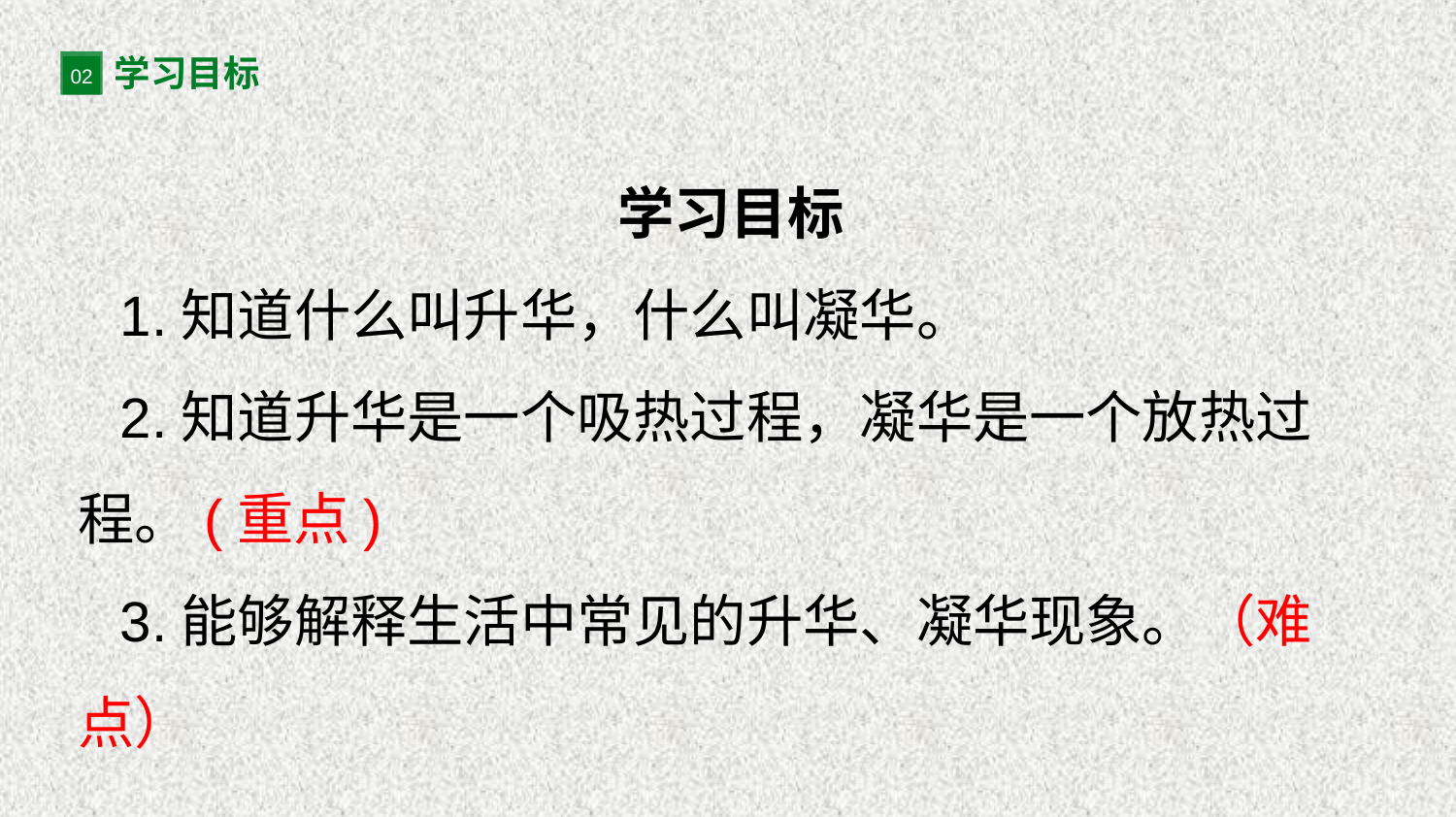

学习目标

02
学习目标
1.知道什么叫升华，什么叫凝华。
2.知道升华是一个吸热过程，凝华是一个放热过程。(重点)
3.能够解释生活中常见的升华、凝华现象。（难点）